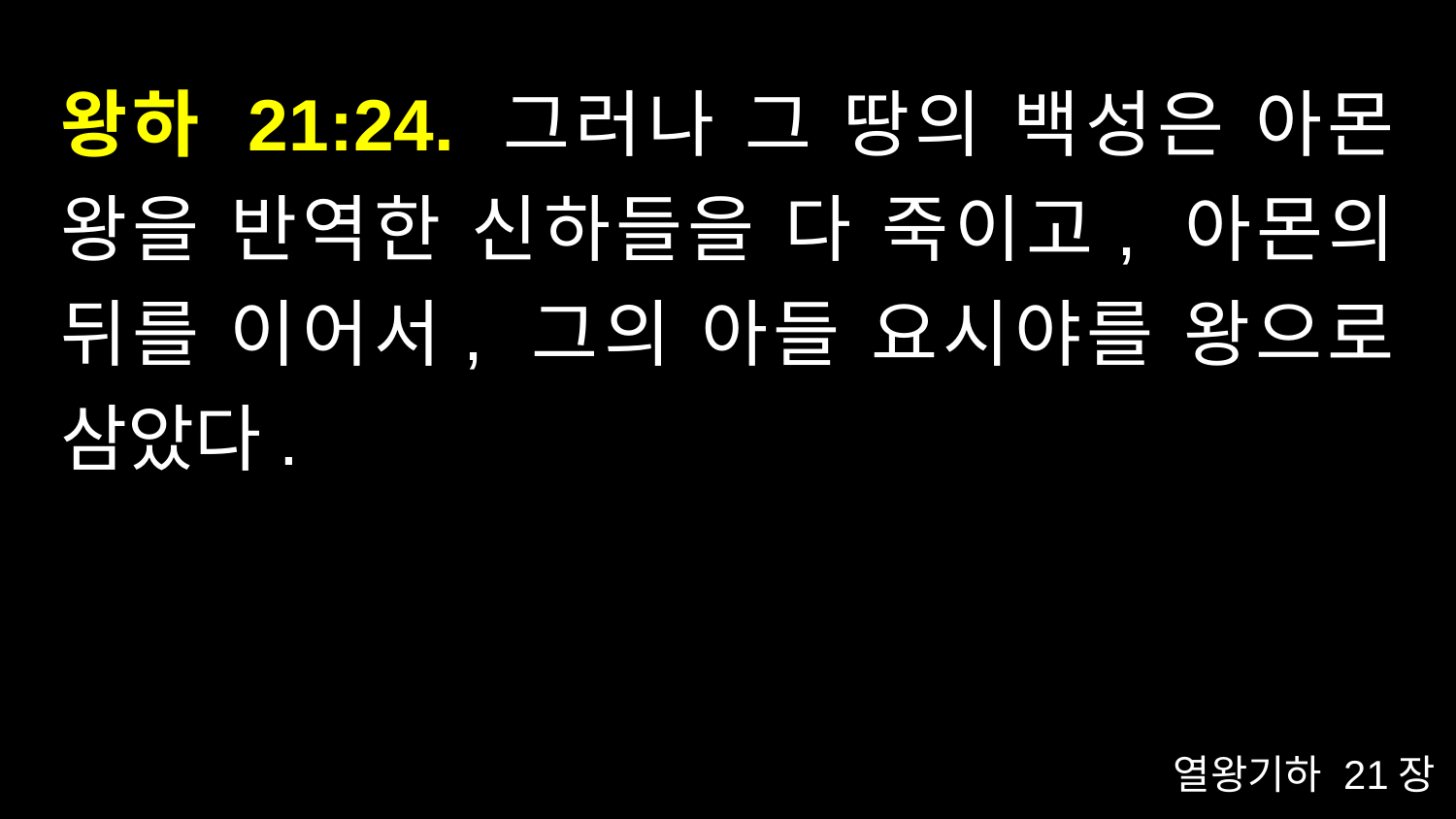

# 왕하 21:24. 그러나 그 땅의 백성은 아몬 왕을 반역한 신하들을 다 죽이고, 아몬의 뒤를 이어서, 그의 아들 요시야를 왕으로 삼았다.
열왕기하 21장